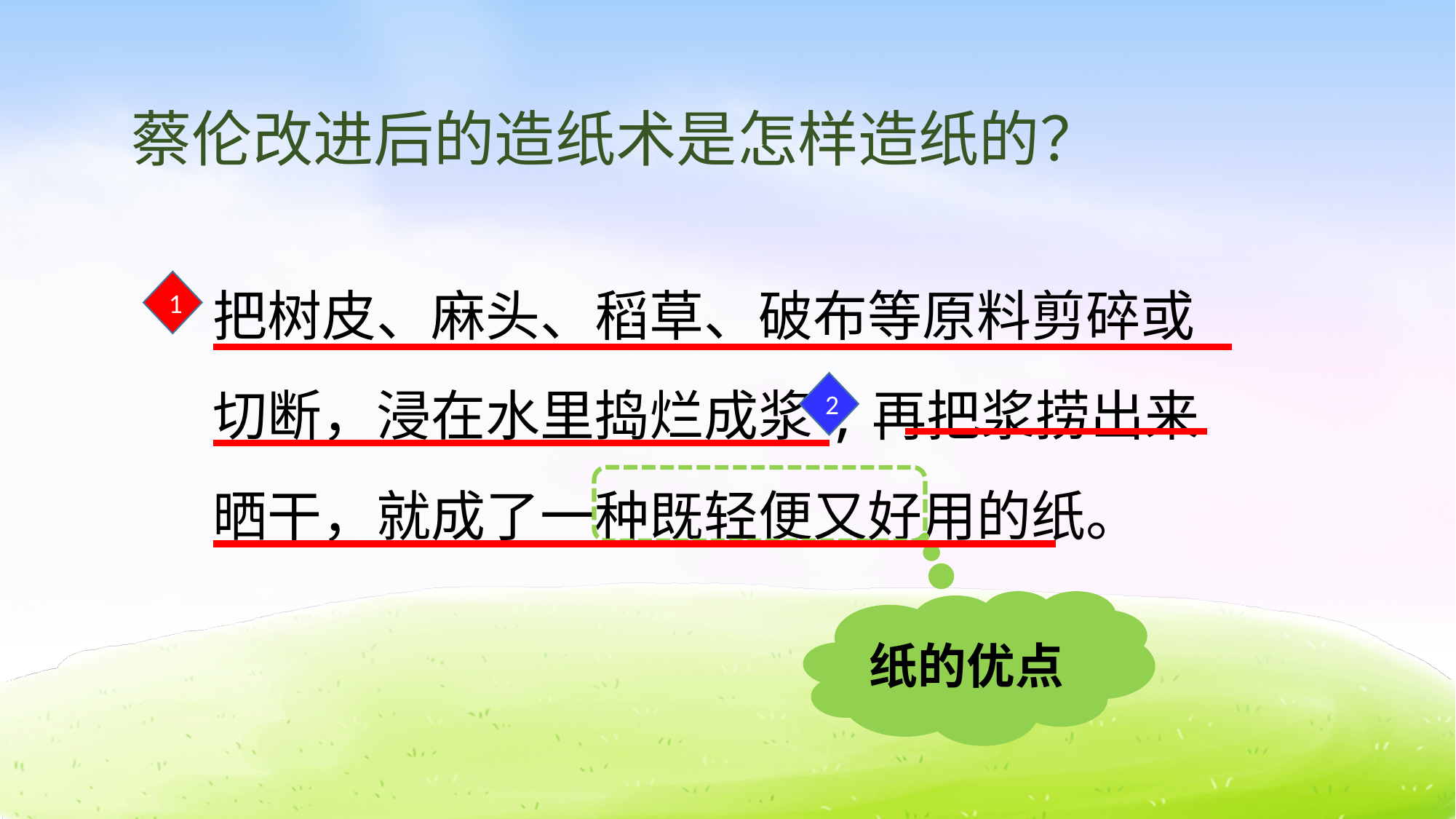

蔡伦改进后的造纸术是怎样造纸的？
把树皮、麻头、稻草、破布等原料剪碎或切断，浸在水里捣烂成浆;再把浆捞出来晒干，就成了一种既轻便又好用的纸。
1
2

纸的优点